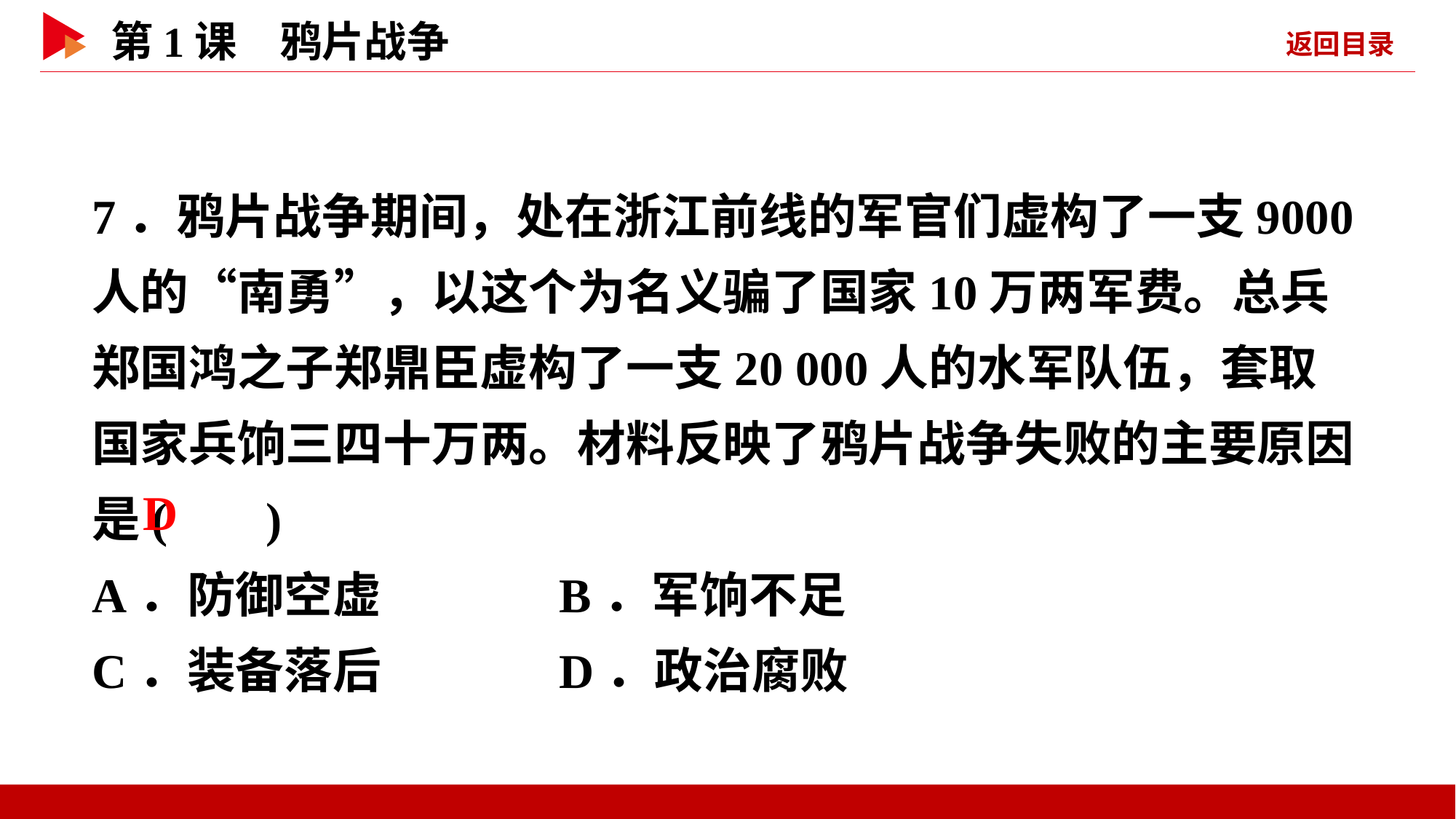

7．鸦片战争期间，处在浙江前线的军官们虚构了一支9000人的“南勇”，以这个为名义骗了国家10万两军费。总兵郑国鸿之子郑鼎臣虚构了一支20 000人的水军队伍，套取国家兵饷三四十万两。材料反映了鸦片战争失败的主要原因是(        )
A．防御空虚               B．军饷不足
C．装备落后               D．政治腐败
   D